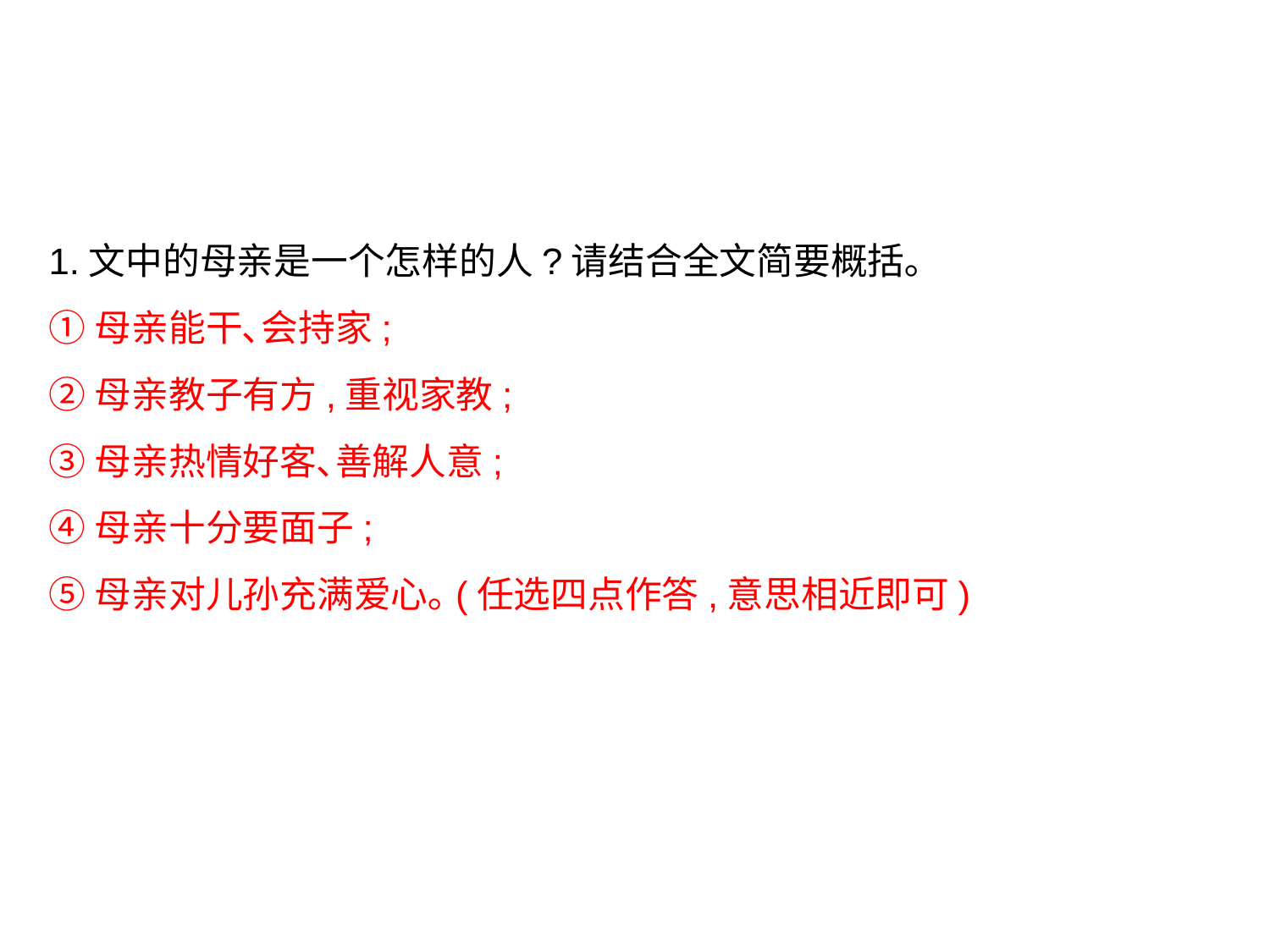

1.文中的母亲是一个怎样的人?请结合全文简要概括｡
①母亲能干､会持家;
②母亲教子有方,重视家教;
③母亲热情好客､善解人意;
④母亲十分要面子;
⑤母亲对儿孙充满爱心｡(任选四点作答,意思相近即可)